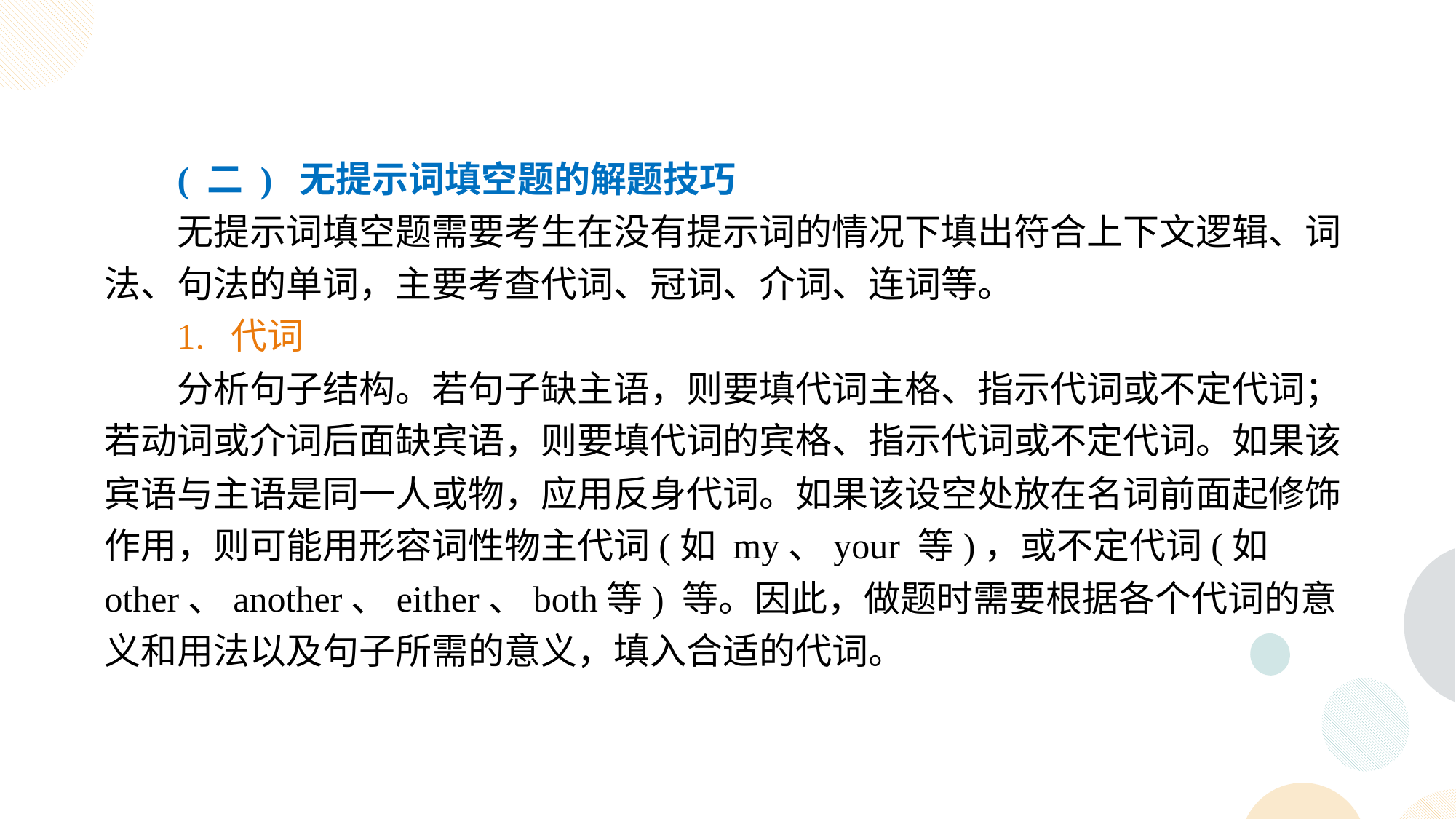

( 二 )  无提示词填空题的解题技巧
无提示词填空题需要考生在没有提示词的情况下填出符合上下文逻辑、词法、句法的单词，主要考查代词、冠词、介词、连词等。
1.  代词
分析句子结构。若句子缺主语，则要填代词主格、指示代词或不定代词；若动词或介词后面缺宾语，则要填代词的宾格、指示代词或不定代词。如果该宾语与主语是同一人或物，应用反身代词。如果该设空处放在名词前面起修饰作用，则可能用形容词性物主代词(如 my、your 等)，或不定代词(如 other、another、either、both等) 等。因此，做题时需要根据各个代词的意义和用法以及句子所需的意义，填入合适的代词。